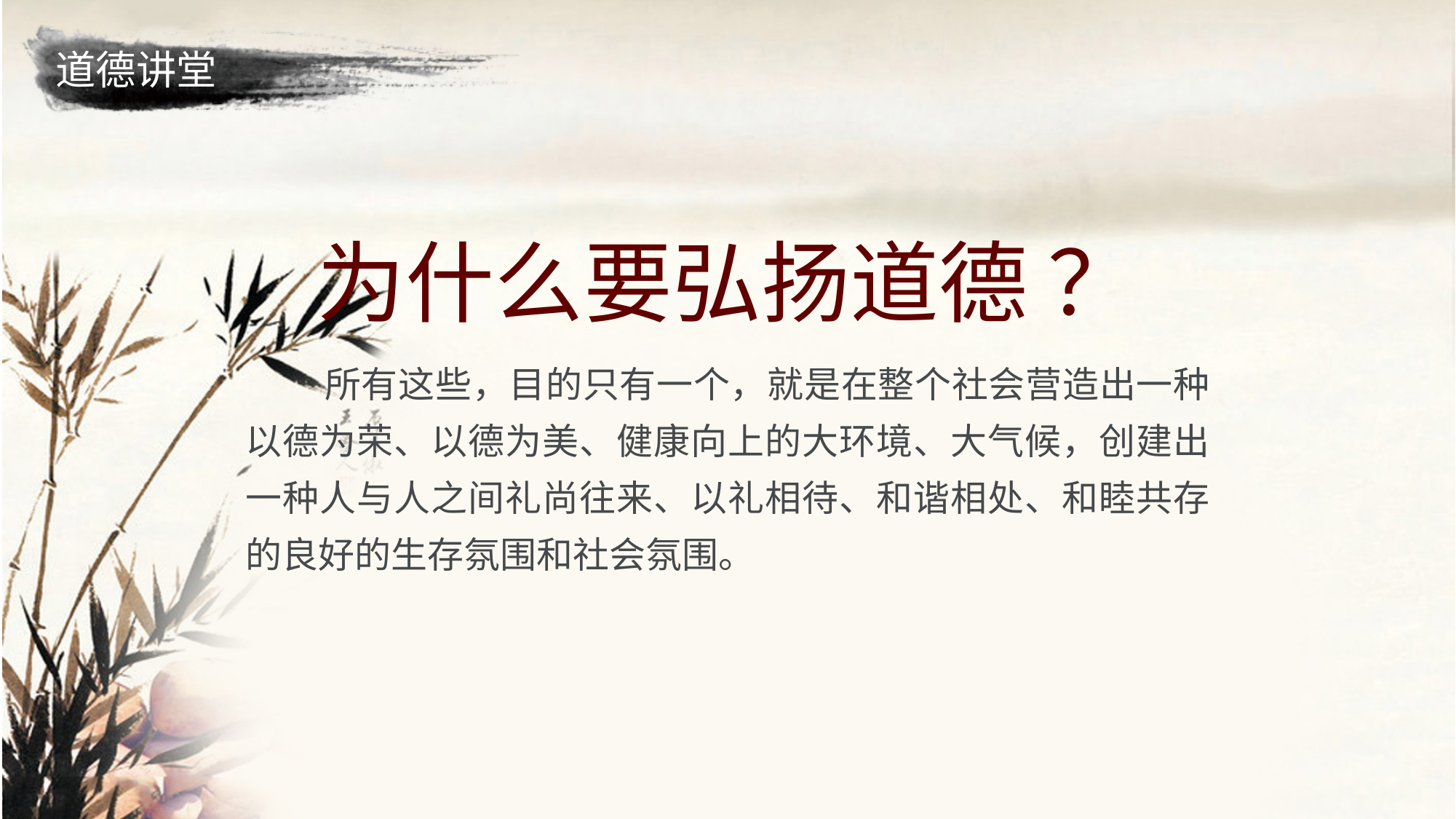

为什么要弘扬道德 ？
        所有这些，目的只有一个，就是在整个社会营造出一种以德为荣、以德为美、健康向上的大环境、大气候，创建出一种人与人之间礼尚往来、以礼相待、和谐相处、和睦共存的良好的生存氛围和社会氛围。